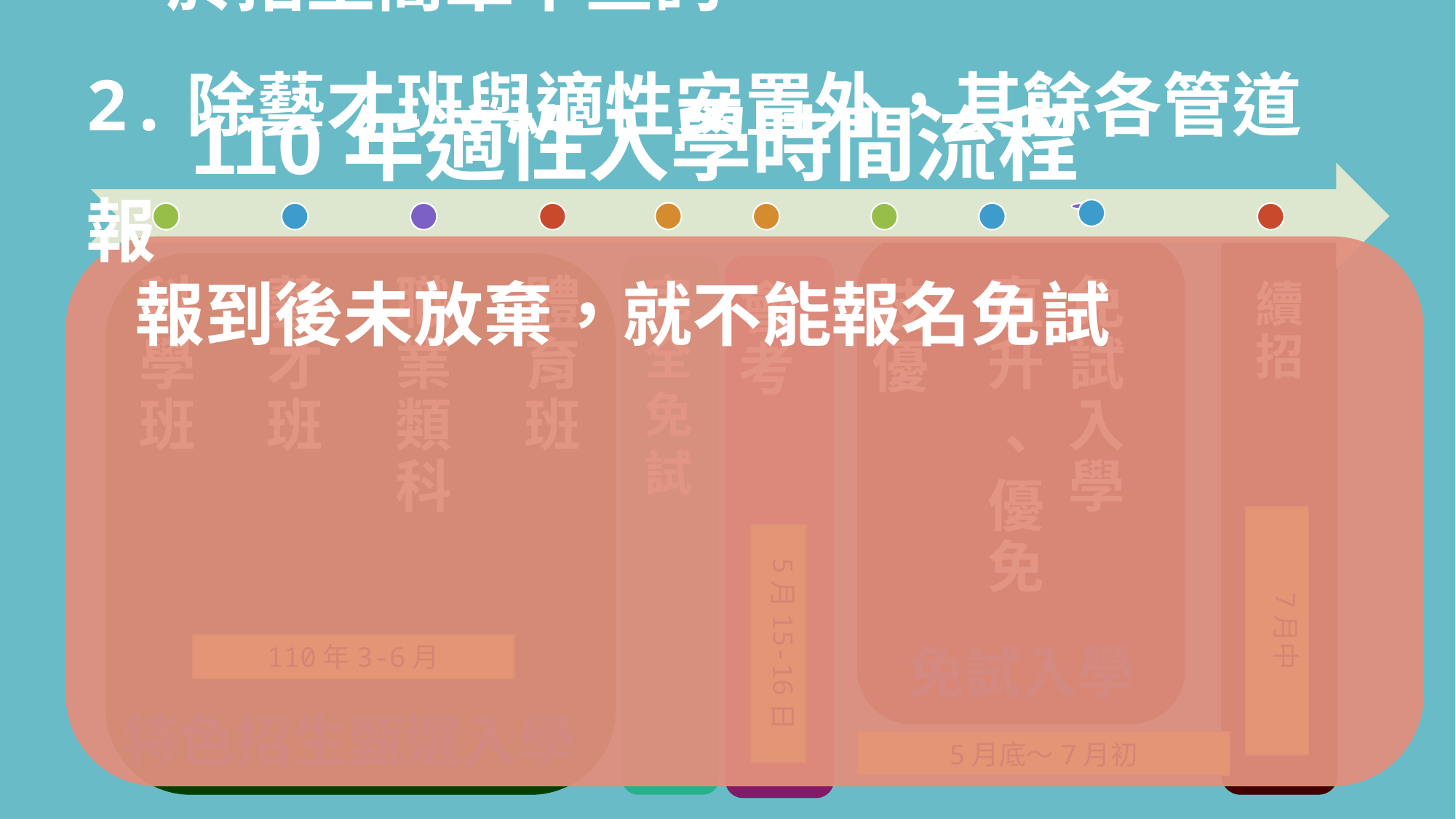

1.各管道報名、測驗、放榜、報到時間可
    於招生簡章中查詢
2.除藝才班與適性安置外，其餘各管道報
  報到後未放棄，就不能報名免試

110年適性入學時間流程

7月中

免試入學
科學班
藝才班
職業類科
體育班
直升
、優免
免試入學

技優
會考

110年3-6月
特色招生甄選入學
續招
完
全
免
試

5月15-16日
5月底～7月初